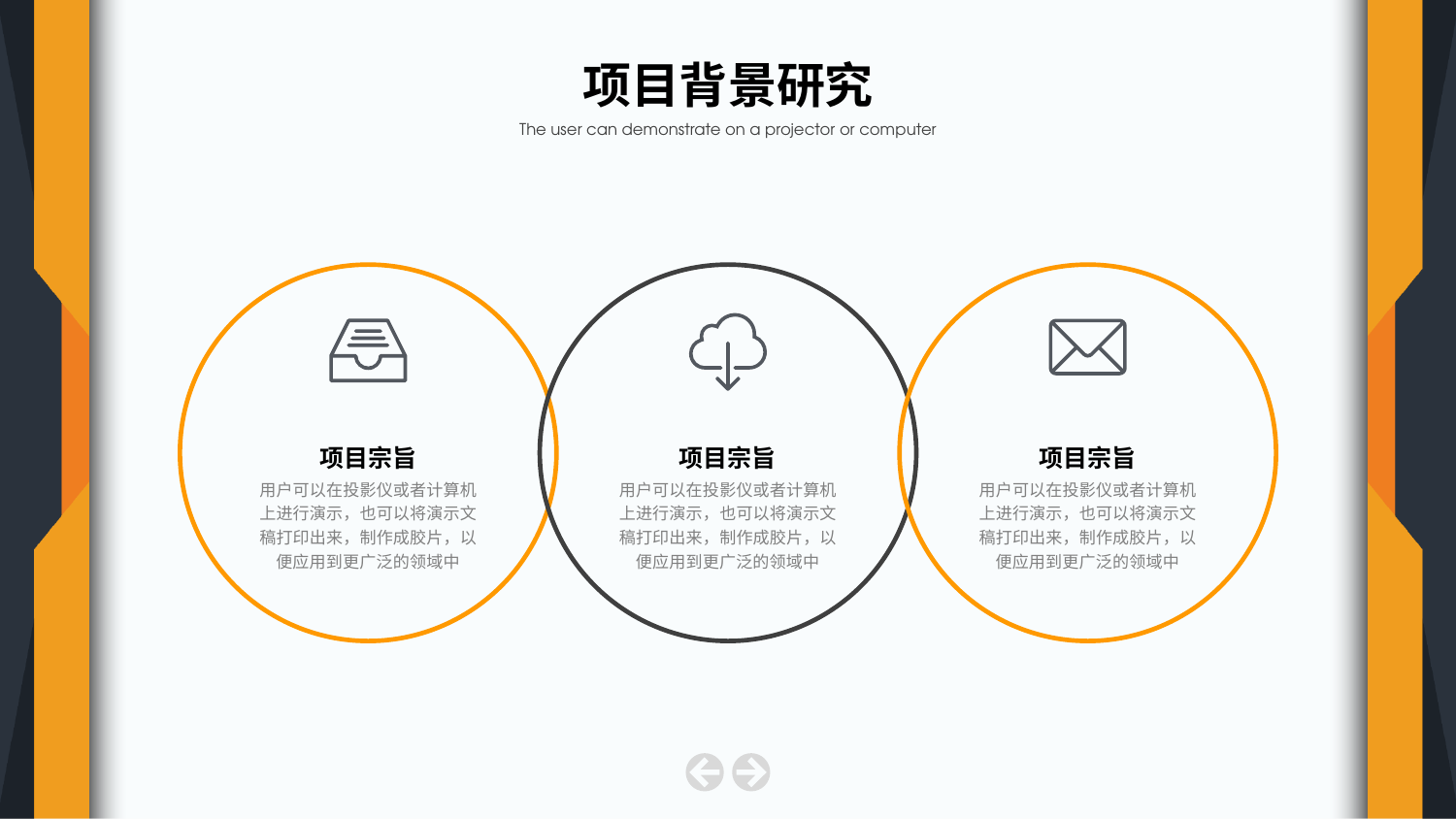

项目背景研究
The user can demonstrate on a projector or computer

项目宗旨
项目宗旨
项目宗旨
用户可以在投影仪或者计算机上进行演示，也可以将演示文稿打印出来，制作成胶片，以便应用到更广泛的领域中
用户可以在投影仪或者计算机上进行演示，也可以将演示文稿打印出来，制作成胶片，以便应用到更广泛的领域中
用户可以在投影仪或者计算机上进行演示，也可以将演示文稿打印出来，制作成胶片，以便应用到更广泛的领域中